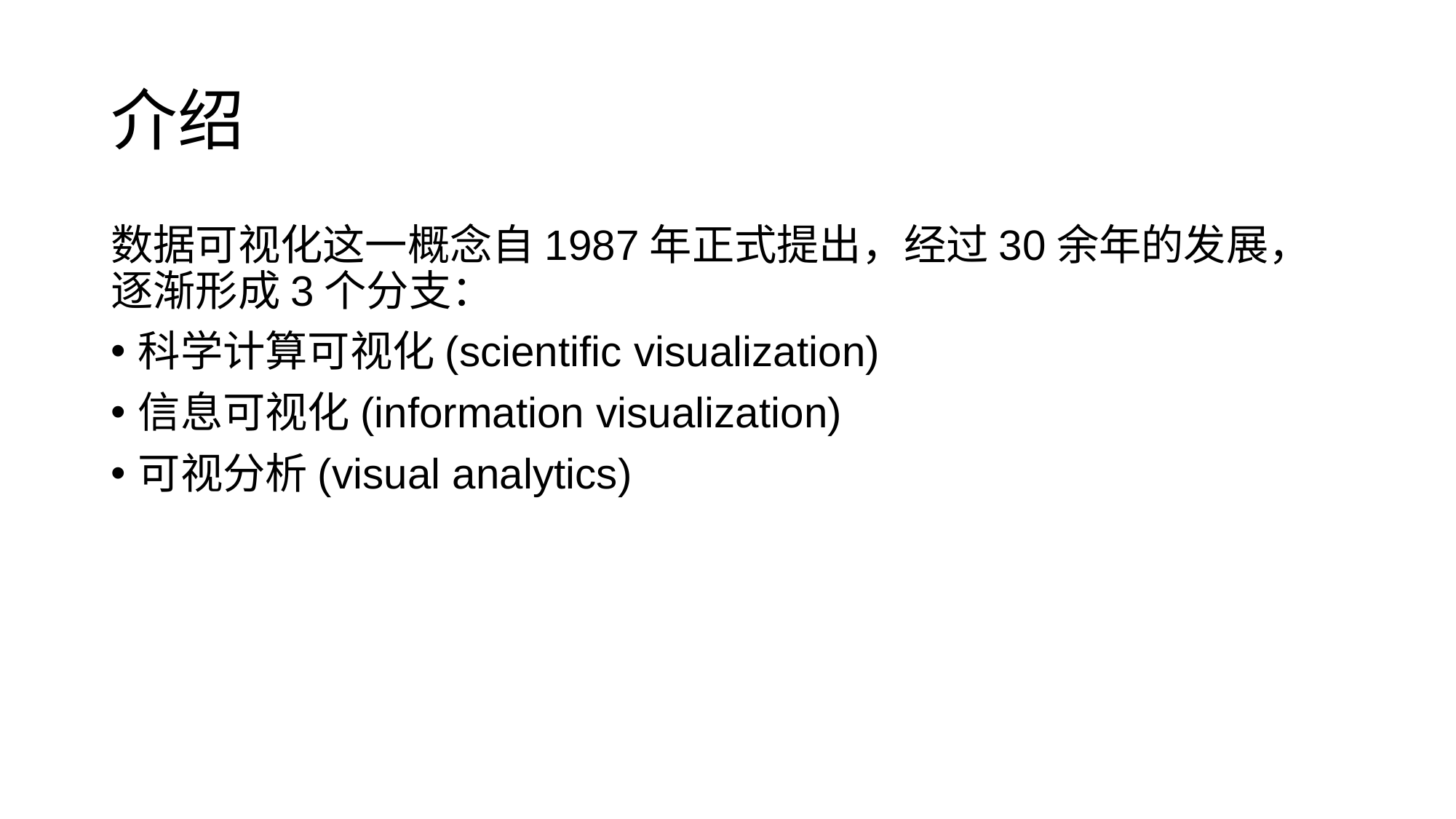

# 介绍
数据可视化这一概念自1987年正式提出，经过30余年的发展，逐渐形成3个分支：
科学计算可视化(scientific visualization)
信息可视化(information visualization)
可视分析(visual analytics)